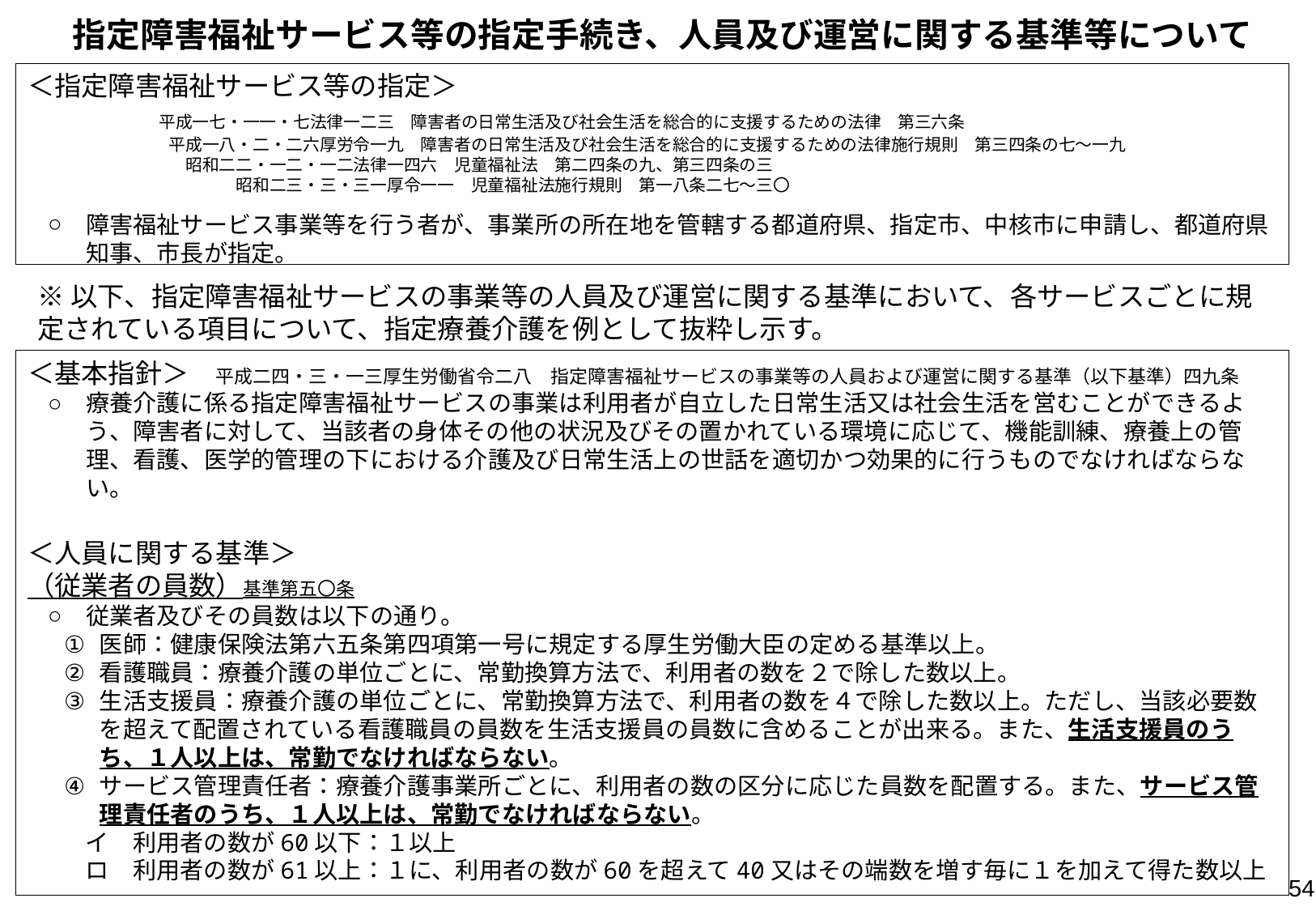

# 指定障害福祉サービス等の指定手続き、人員及び運営に関する基準等について
＜指定障害福祉サービス等の指定＞　　　　　　　　　　　　　　　　　　　　　　　　　　　　　　　　　　平成一七・一一・七法律一二三　障害者の日常生活及び社会生活を総合的に支援するための法律　第三六条　　　　　　　　　　　　　　　　　　　　　　　　　平成一八・二・二六厚労令一九　障害者の日常生活及び社会生活を総合的に支援するための法律施行規則　第三四条の七～一九　　　　　　　　　　　　　　　　昭和二二・一二・一二法律一四六　児童福祉法　第二四条の九、第三四条の三　　　　　　　　　　　　　　　　　　　　　　　　　　　　　　　　　　　　　　　　昭和二三・三・三一厚令一一　児童福祉法施行規則　第一八条二七～三〇
障害福祉サービス事業等を行う者が、事業所の所在地を管轄する都道府県、指定市、中核市に申請し、都道府県知事、市長が指定。

※以下、指定障害福祉サービスの事業等の人員及び運営に関する基準において、各サービスごとに規定されている項目について、指定療養介護を例として抜粋し示す。
＜基本指針＞　平成二四・三・一三厚生労働省令二八　指定障害福祉サービスの事業等の人員および運営に関する基準（以下基準）四九条
療養介護に係る指定障害福祉サービスの事業は利用者が自立した日常生活又は社会生活を営むことができるよう、障害者に対して、当該者の身体その他の状況及びその置かれている環境に応じて、機能訓練、療養上の管理、看護、医学的管理の下における介護及び日常生活上の世話を適切かつ効果的に行うものでなければならない。

＜人員に関する基準＞
（従業者の員数）基準第五〇条
従業者及びその員数は以下の通り。
医師：健康保険法第六五条第四項第一号に規定する厚生労働大臣の定める基準以上。
看護職員：療養介護の単位ごとに、常勤換算方法で、利用者の数を２で除した数以上。
生活支援員：療養介護の単位ごとに、常勤換算方法で、利用者の数を４で除した数以上。ただし、当該必要数を超えて配置されている看護職員の員数を生活支援員の員数に含めることが出来る。また、生活支援員のうち、１人以上は、常勤でなければならない。
サービス管理責任者：療養介護事業所ごとに、利用者の数の区分に応じた員数を配置する。また、サービス管理責任者のうち、１人以上は、常勤でなければならない。
   イ　利用者の数が60以下：１以上
   ロ　利用者の数が61以上：１に、利用者の数が60を超えて40又はその端数を増す毎に１を加えて得た数以上
54